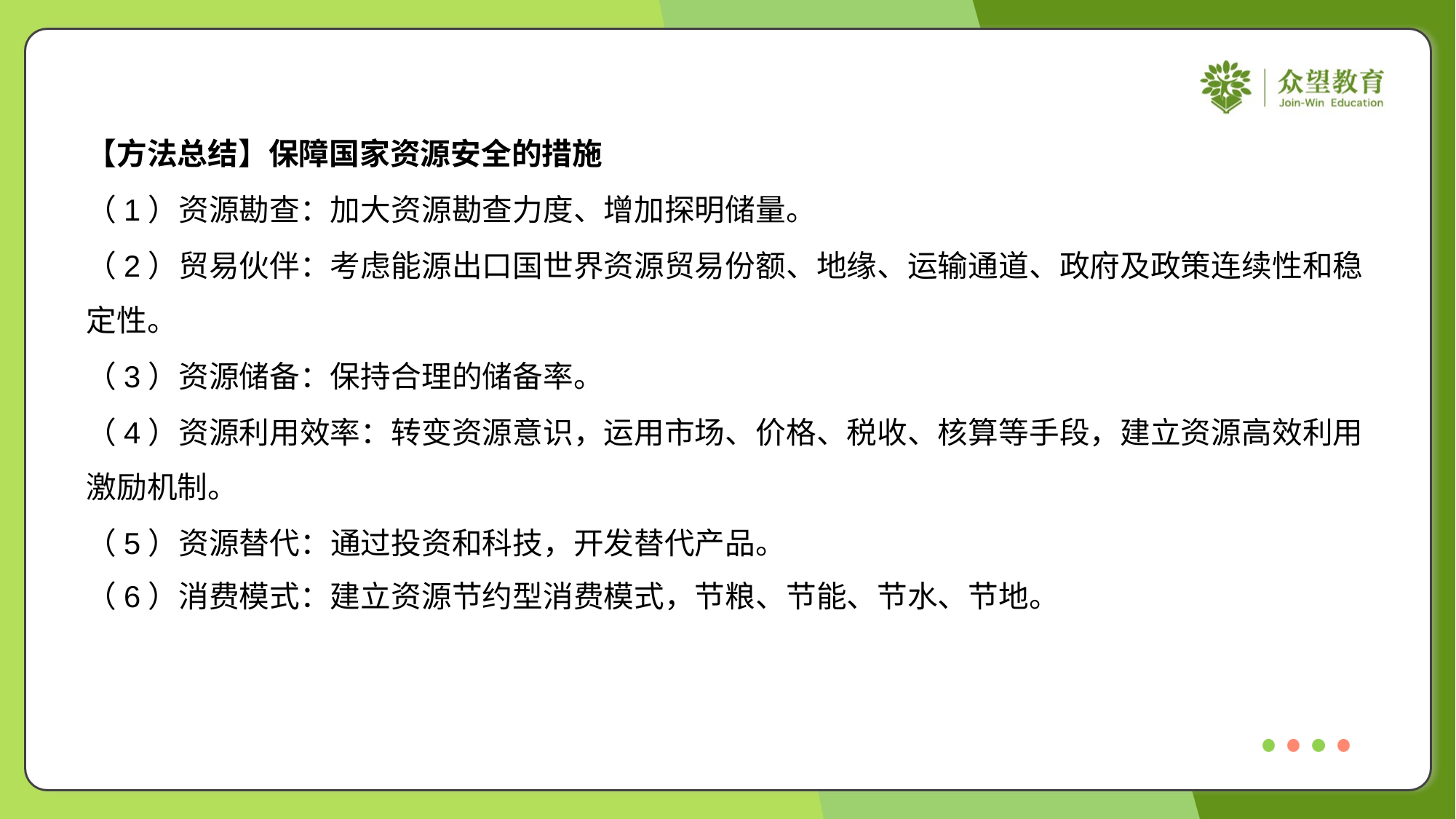

【方法总结】保障国家资源安全的措施
（1）资源勘查：加大资源勘查力度、增加探明储量。
（2）贸易伙伴：考虑能源出口国世界资源贸易份额、地缘、运输通道、政府及政策连续性和稳
定性。
（3）资源储备：保持合理的储备率。
（4）资源利用效率：转变资源意识，运用市场、价格、税收、核算等手段，建立资源高效利用
激励机制。
（5）资源替代：通过投资和科技，开发替代产品。
（6）消费模式：建立资源节约型消费模式，节粮、节能、节水、节地。